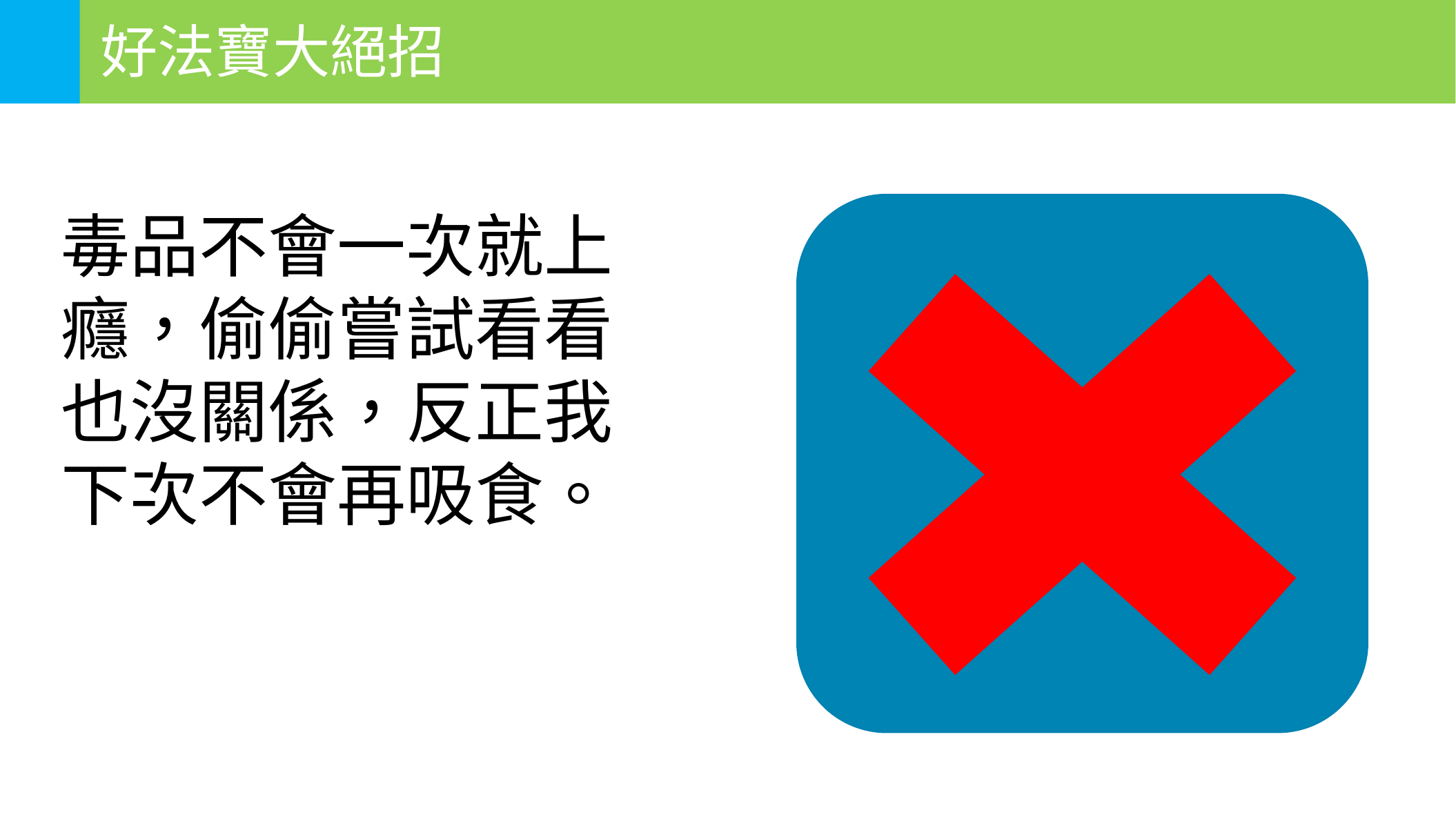

好法寶大絕招

毒品不會一次就上癮，偷偷嘗試看看也沒關係，反正我下次不會再吸食。